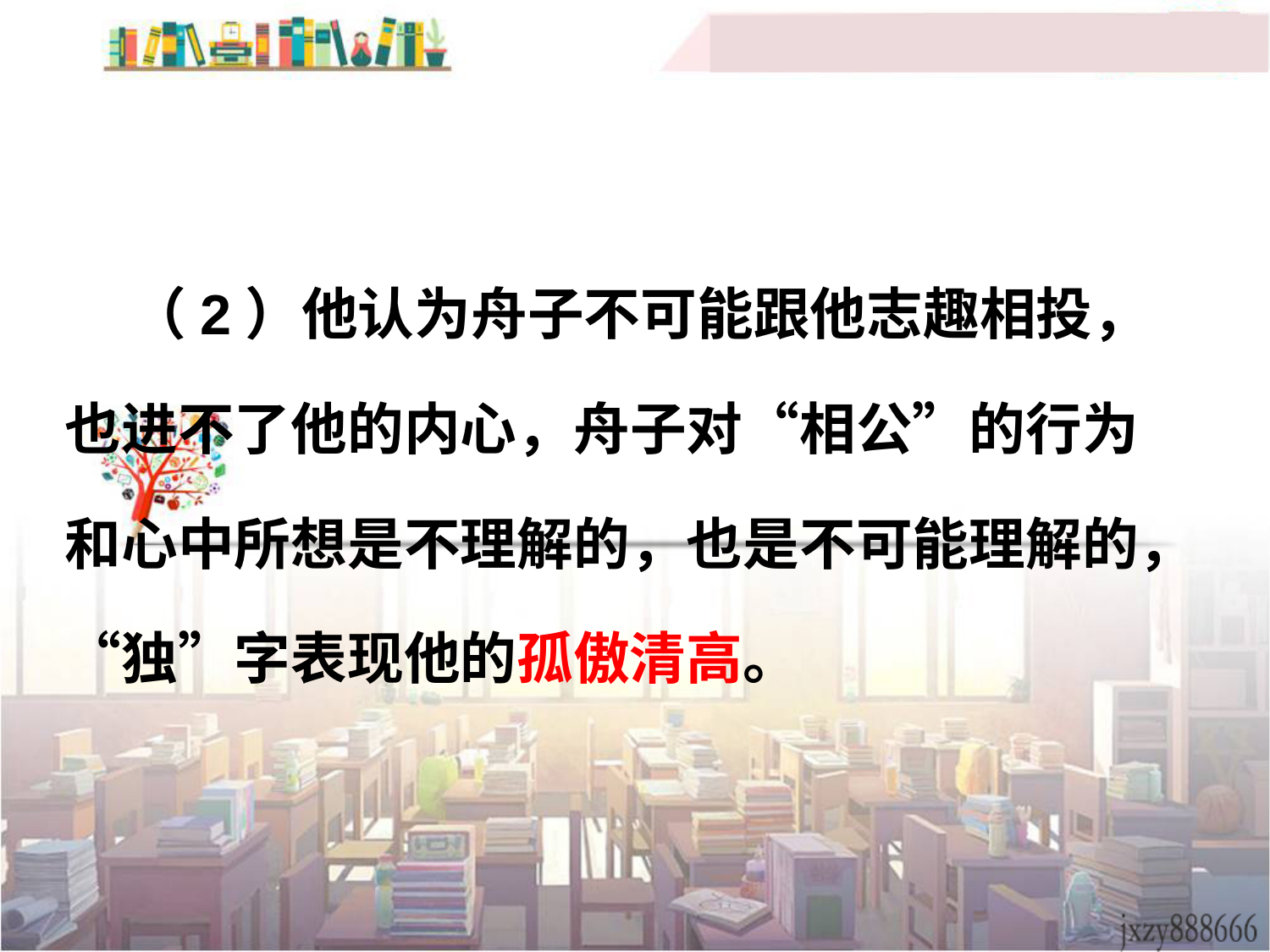

（2）他认为舟子不可能跟他志趣相投，也进不了他的内心，舟子对“相公”的行为和心中所想是不理解的，也是不可能理解的，“独”字表现他的孤傲清高。